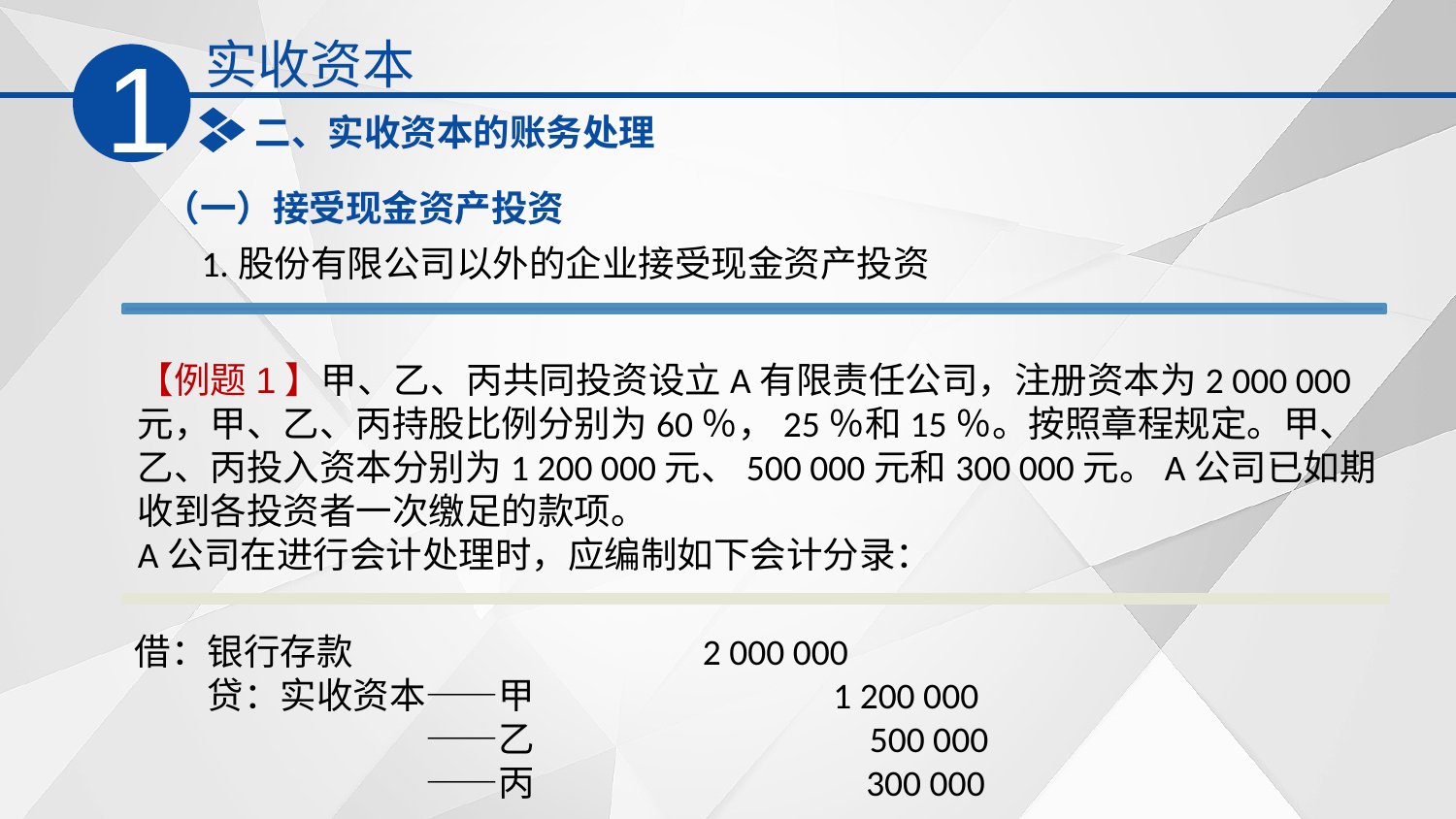

实收资本
1

二、实收资本的账务处理

（一）接受现金资产投资
1.股份有限公司以外的企业接受现金资产投资

【例题1】甲、乙、丙共同投资设立A有限责任公司，注册资本为2 000 000元，甲、乙、丙持股比例分别为60％，25％和15％。按照章程规定。甲、乙、丙投入资本分别为1 200 000元、500 000元和300 000元。A公司已如期收到各投资者一次缴足的款项。
A公司在进行会计处理时，应编制如下会计分录：

借：银行存款　　　　　　　　      2 000 000
　　贷：实收资本——甲　　　　　             1 200 000
　　　　　　　　——乙　　　　　　             500 000
　　　　　　　　——丙　　　　　                 300 000